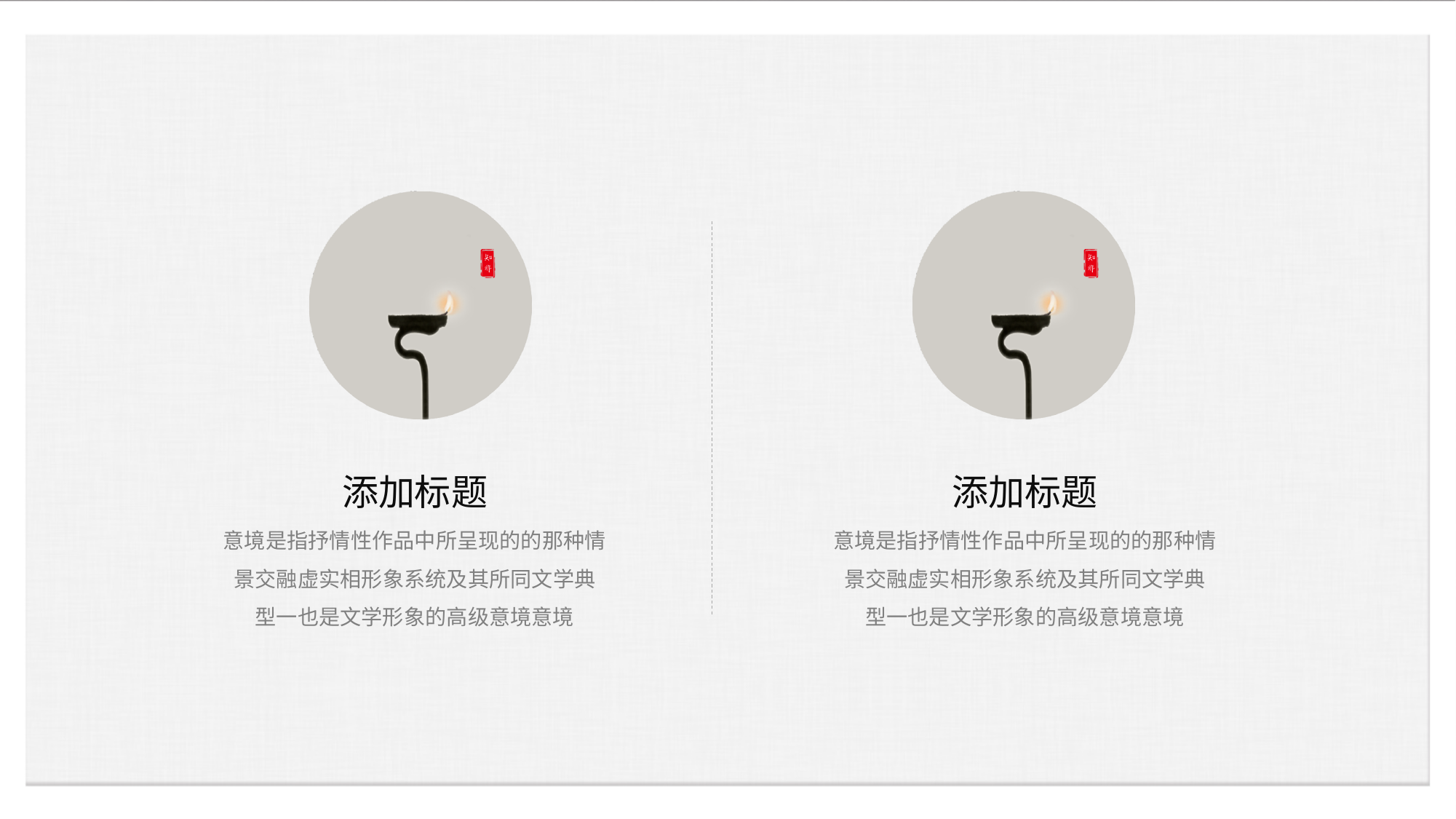

添加标题
添加标题
意境是指抒情性作品中所呈现的的那种情景交融虚实相形象系统及其所同文学典
型一也是文学形象的高级意境意境
意境是指抒情性作品中所呈现的的那种情景交融虚实相形象系统及其所同文学典
型一也是文学形象的高级意境意境